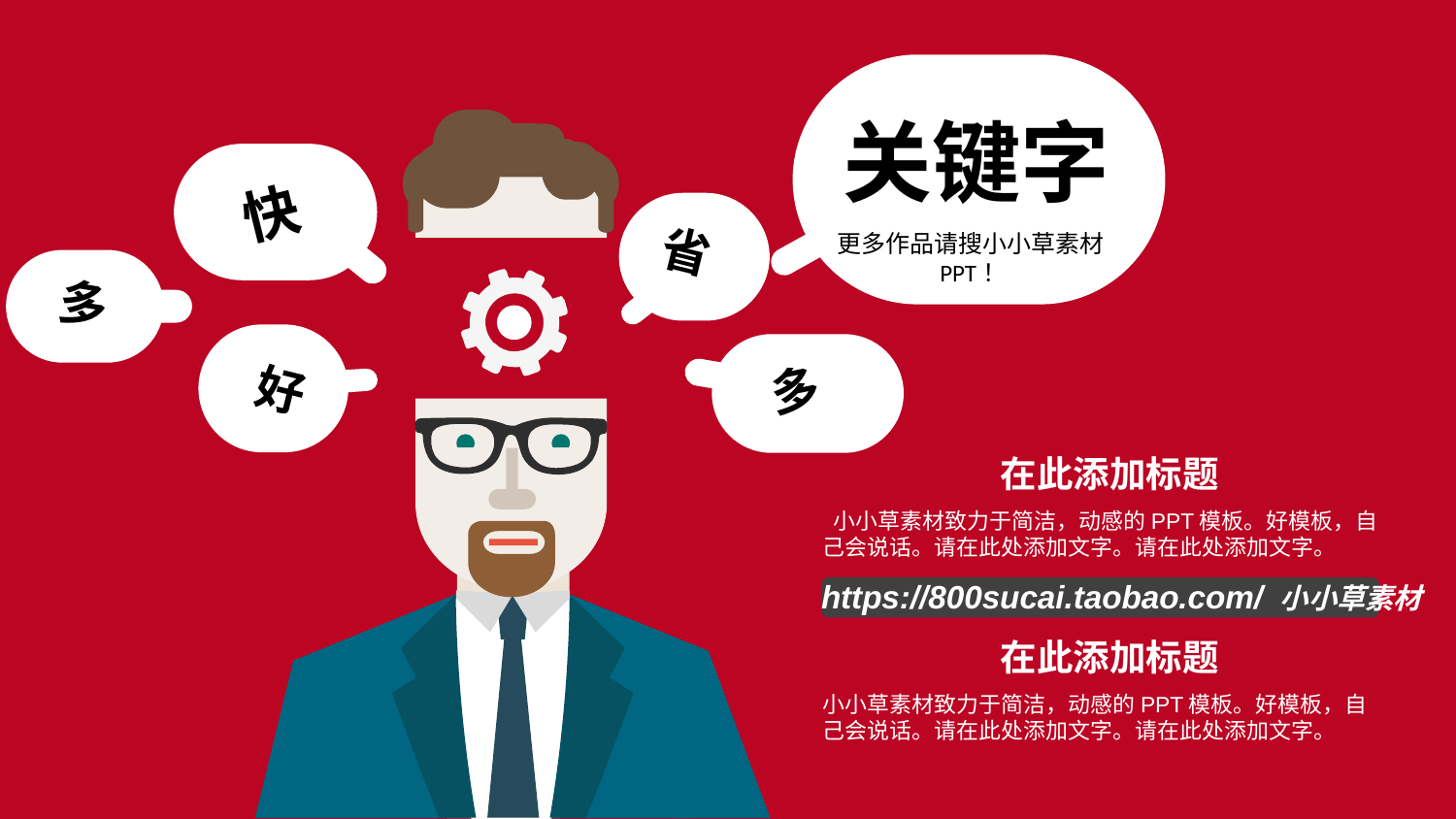

关键字
更多作品请搜小小草素材PPT！

快

省

多

多
好

在此添加标题
 小小草素材致力于简洁，动感的PPT模板。好模板，自己会说话。请在此处添加文字。请在此处添加文字。

https://800sucai.taobao.com/ 小小草素材

在此添加标题
小小草素材致力于简洁，动感的PPT模板。好模板，自己会说话。请在此处添加文字。请在此处添加文字。